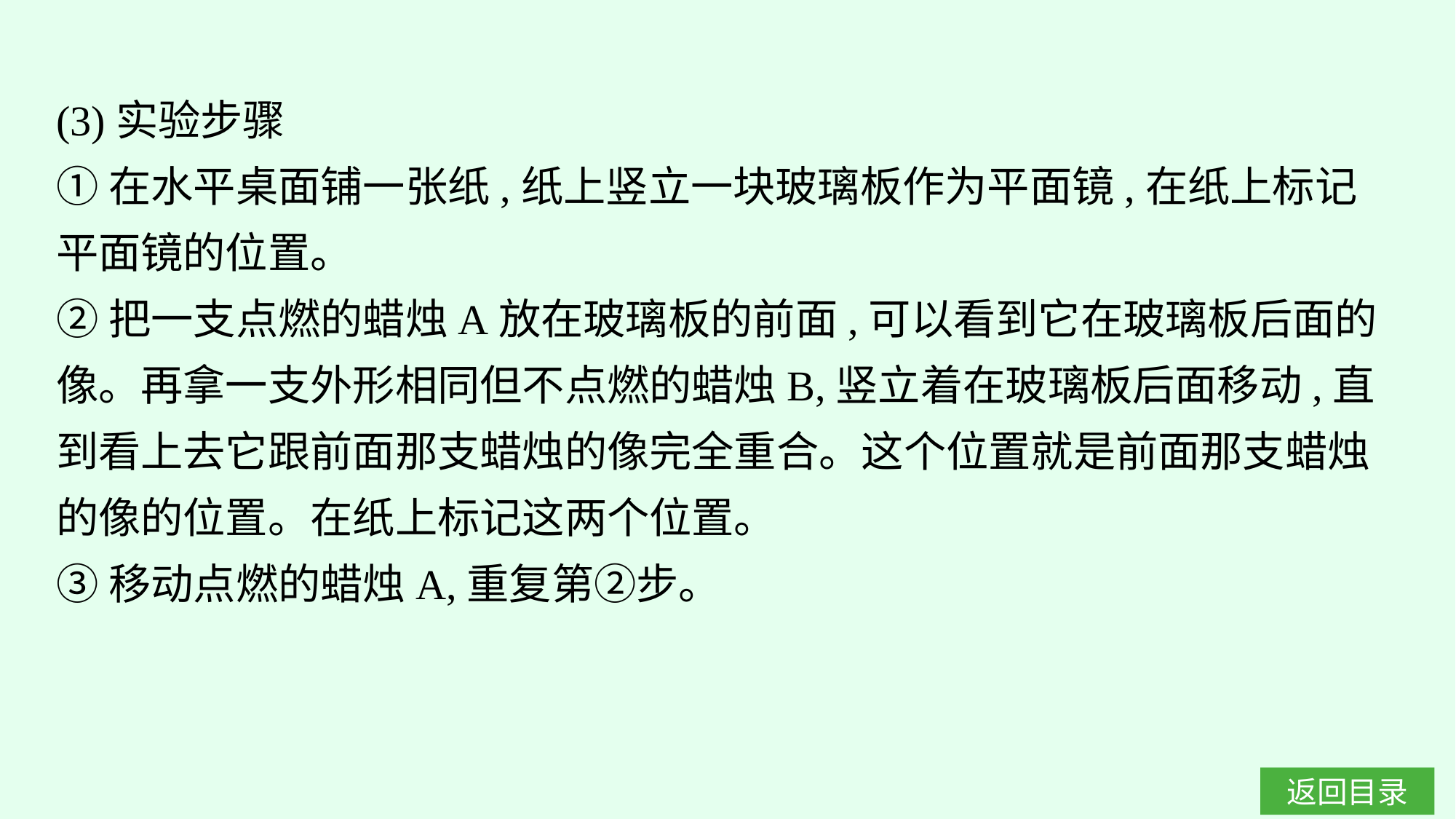

(3)实验步骤
①在水平桌面铺一张纸,纸上竖立一块玻璃板作为平面镜,在纸上标记平面镜的位置。
②把一支点燃的蜡烛A放在玻璃板的前面,可以看到它在玻璃板后面的像。再拿一支外形相同但不点燃的蜡烛B,竖立着在玻璃板后面移动,直到看上去它跟前面那支蜡烛的像完全重合。这个位置就是前面那支蜡烛的像的位置。在纸上标记这两个位置。
③移动点燃的蜡烛A,重复第②步。